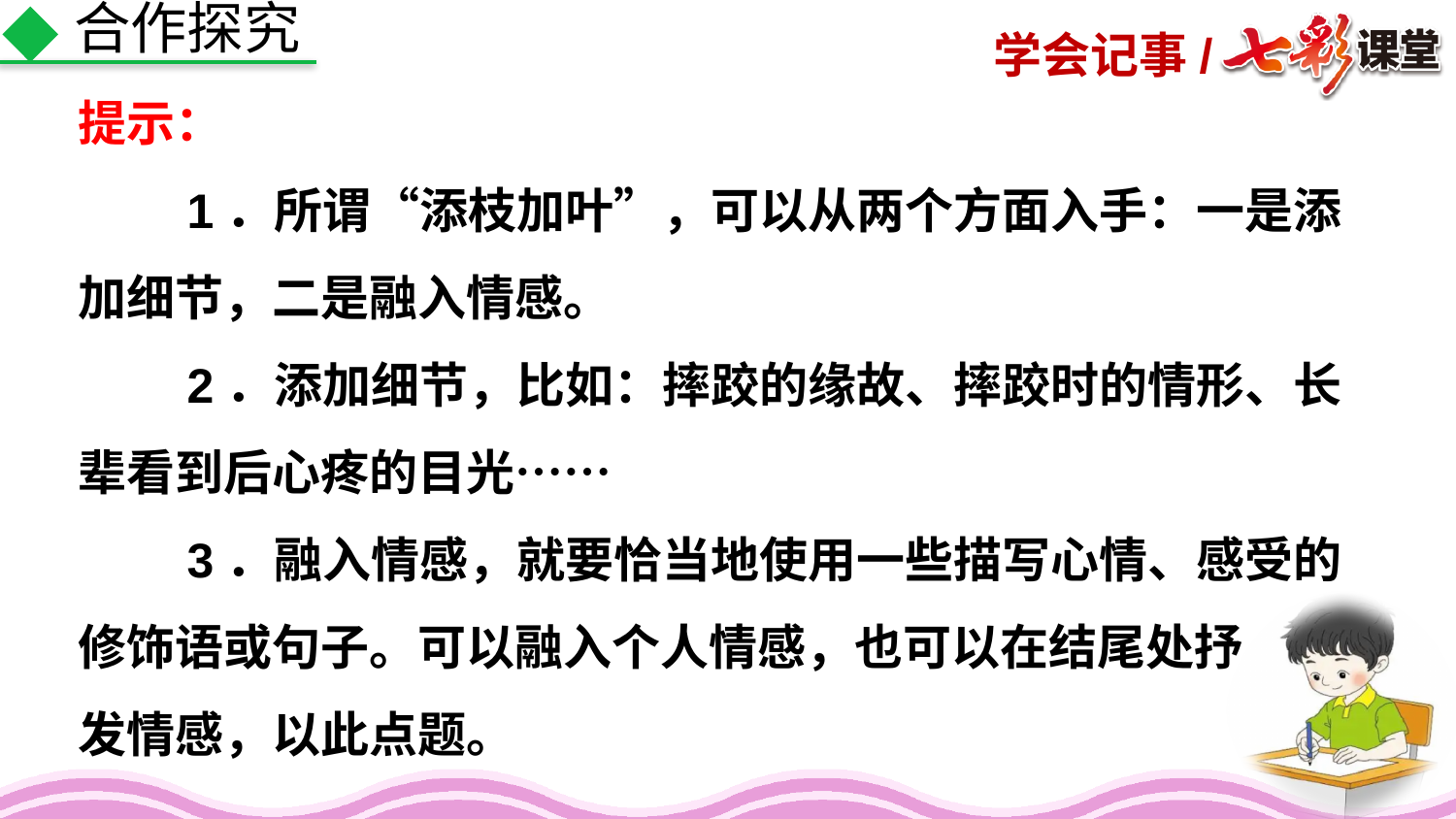

合作探究

提示：
        1．所谓“添枝加叶”，可以从两个方面入手：一是添加细节，二是融入情感。
        2．添加细节，比如：摔跤的缘故、摔跤时的情形、长辈看到后心疼的目光……
        3．融入情感，就要恰当地使用一些描写心情、感受的修饰语或句子。可以融入个人情感，也可以在结尾处抒
发情感，以此点题。